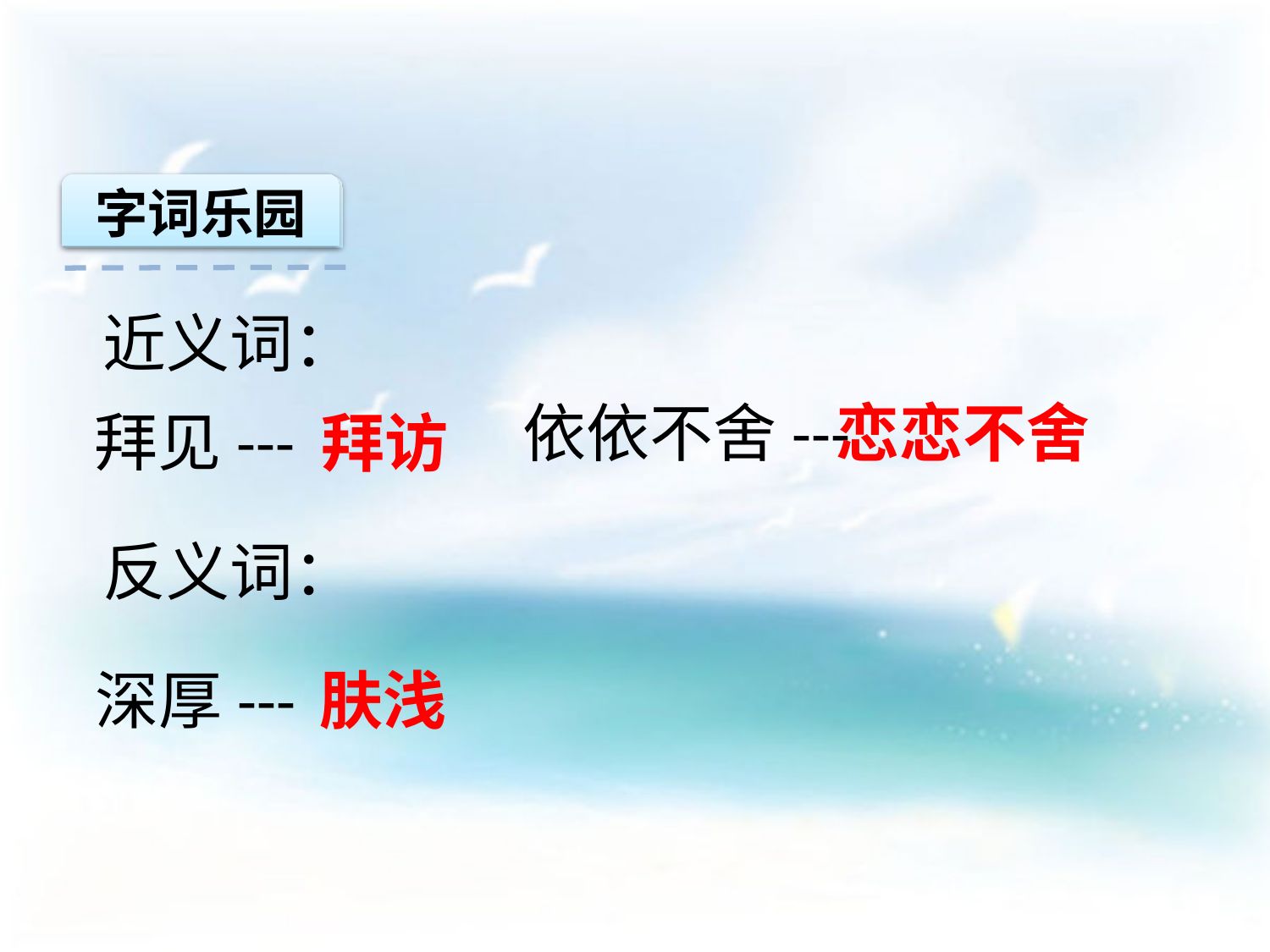

字词乐园

近义词：
依依不舍---
恋恋不舍
拜见---
拜访
反义词：
深厚---
肤浅